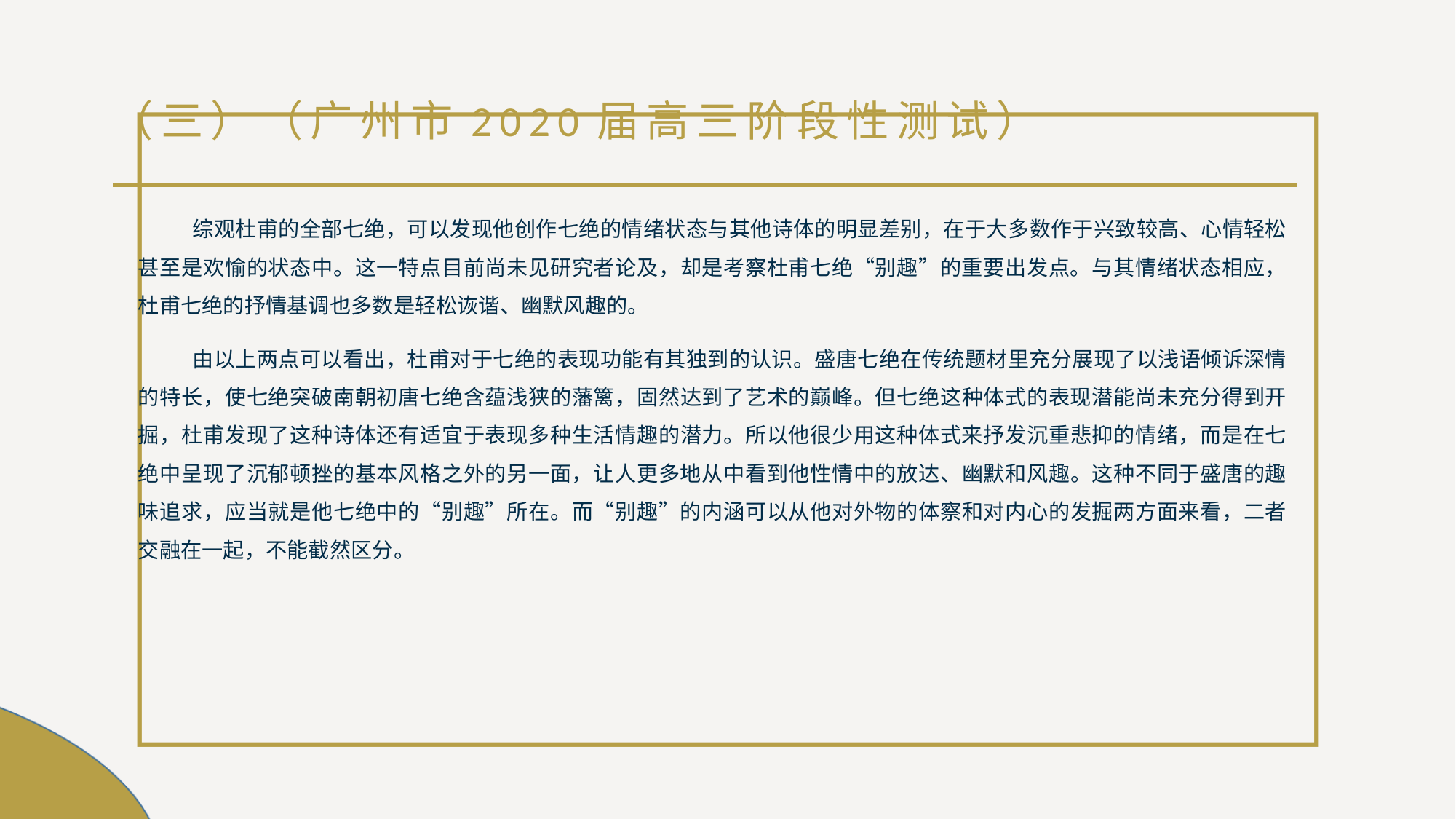

# （三）（广州市2020届高三阶段性测试）
综观杜甫的全部七绝，可以发现他创作七绝的情绪状态与其他诗体的明显差别，在于大多数作于兴致较高、心情轻松甚至是欢愉的状态中。这一特点目前尚未见研究者论及，却是考察杜甫七绝“别趣”的重要出发点。与其情绪状态相应，杜甫七绝的抒情基调也多数是轻松诙谐、幽默风趣的。
由以上两点可以看出，杜甫对于七绝的表现功能有其独到的认识。盛唐七绝在传统题材里充分展现了以浅语倾诉深情的特长，使七绝突破南朝初唐七绝含蕴浅狭的藩篱，固然达到了艺术的巅峰。但七绝这种体式的表现潜能尚未充分得到开掘，杜甫发现了这种诗体还有适宜于表现多种生活情趣的潜力。所以他很少用这种体式来抒发沉重悲抑的情绪，而是在七绝中呈现了沉郁顿挫的基本风格之外的另一面，让人更多地从中看到他性情中的放达、幽默和风趣。这种不同于盛唐的趣味追求，应当就是他七绝中的“别趣”所在。而“别趣”的内涵可以从他对外物的体察和对内心的发掘两方面来看，二者交融在一起，不能截然区分。